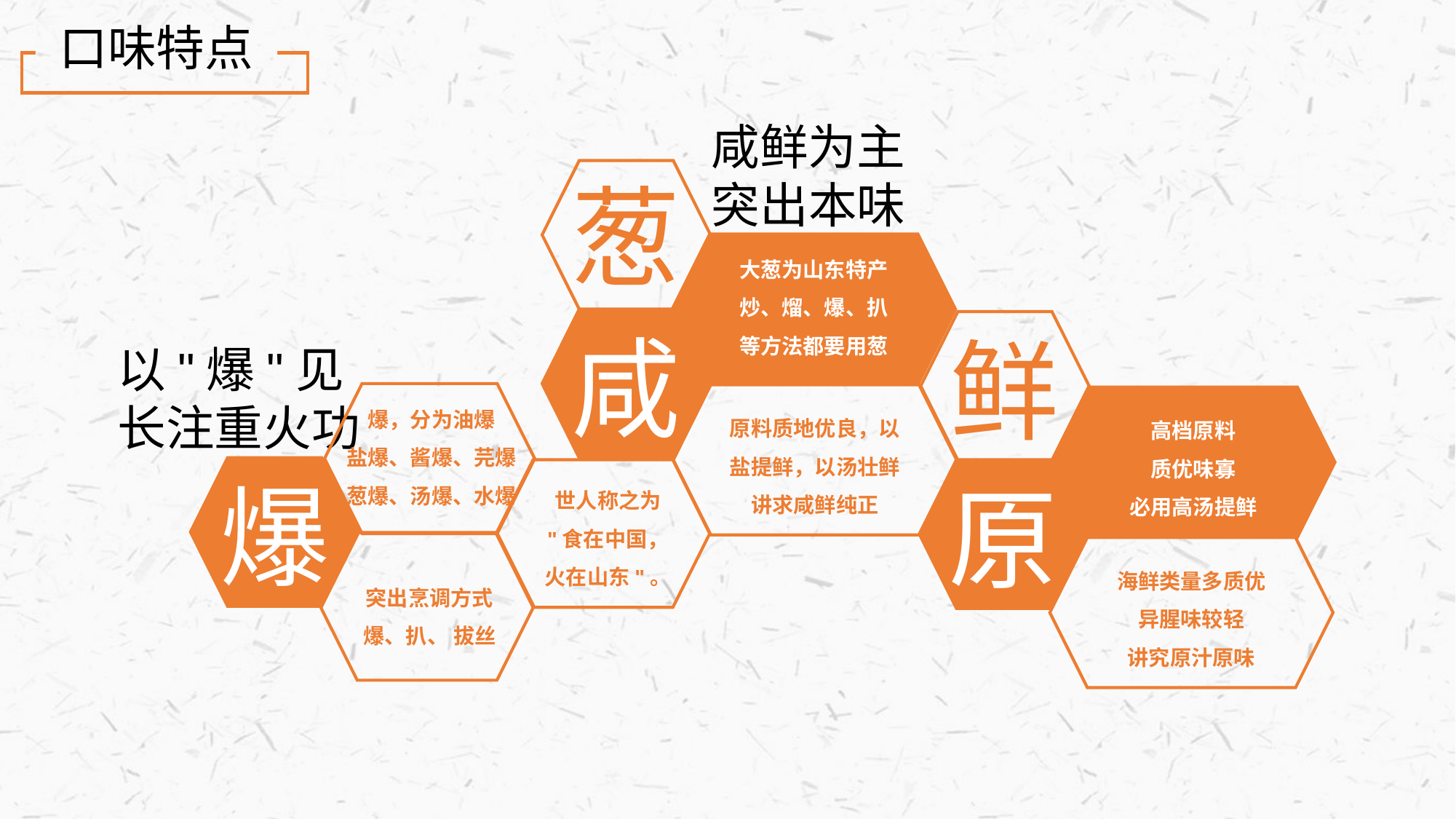

口味特点
咸鲜为主
突出本味

葱

大葱为山东特产
炒、熘、爆、扒
等方法都要用葱

咸

鲜
以"爆"见长注重火功

原料质地优良，以盐提鲜，以汤壮鲜
讲求咸鲜纯正

爆，分为油爆
盐爆、酱爆、芫爆
葱爆、汤爆、水爆
高档原料
质优味寡
必用高汤提鲜

爆

世人称之为
"食在中国，
火在山东"。

原

海鲜类量多质优
异腥味较轻
讲究原汁原味

突出烹调方式
爆、扒、 拔丝